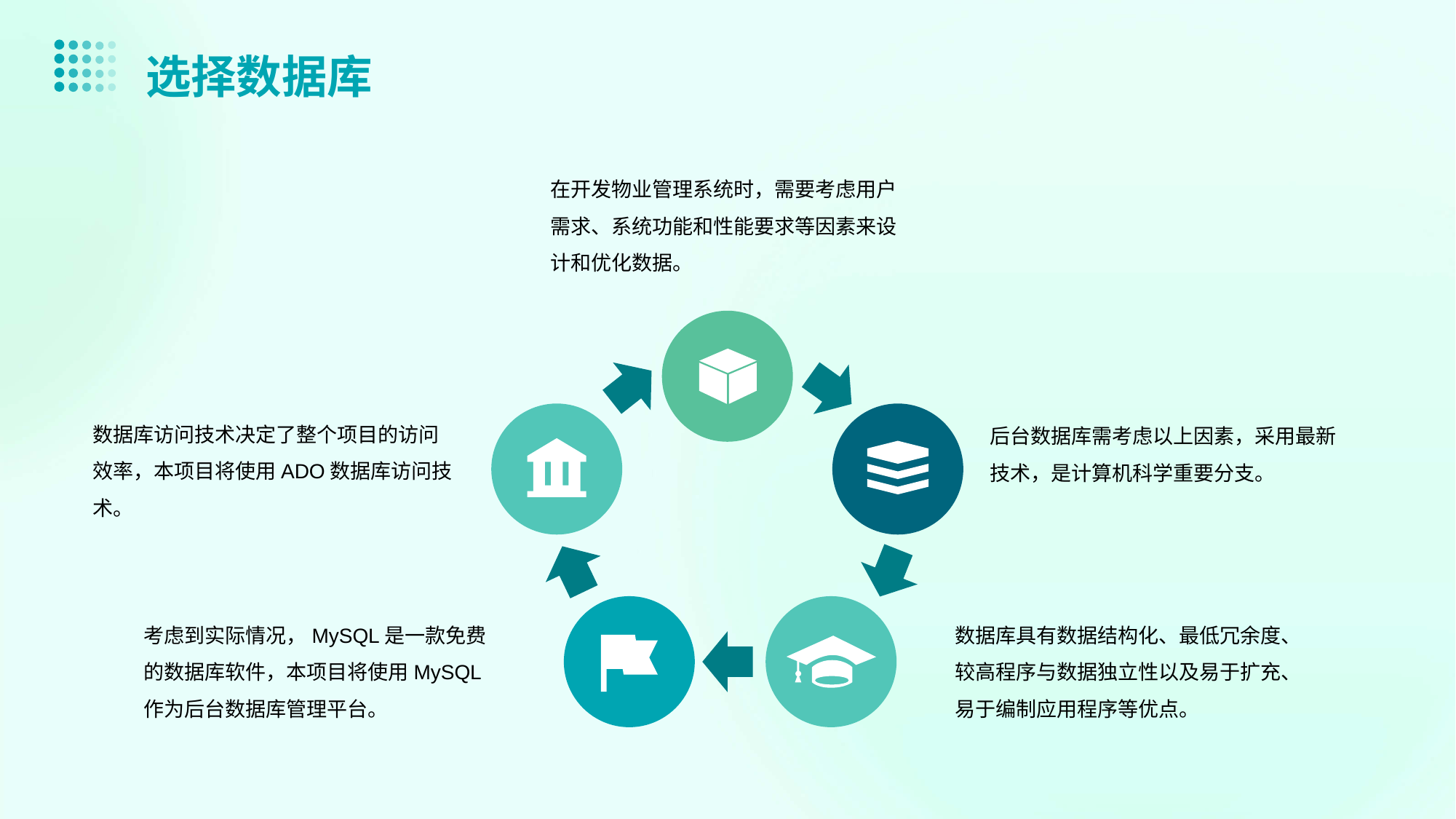

选择数据库

在开发物业管理系统时，需要考虑用户需求、系统功能和性能要求等因素来设计和优化数据。

数据库访问技术决定了整个项目的访问效率，本项目将使用ADO数据库访问技术。
后台数据库需考虑以上因素，采用最新技术，是计算机科学重要分支。

考虑到实际情况，MySQL是一款免费的数据库软件，本项目将使用MySQL作为后台数据库管理平台。
数据库具有数据结构化、最低冗余度、较高程序与数据独立性以及易于扩充、易于编制应用程序等优点。